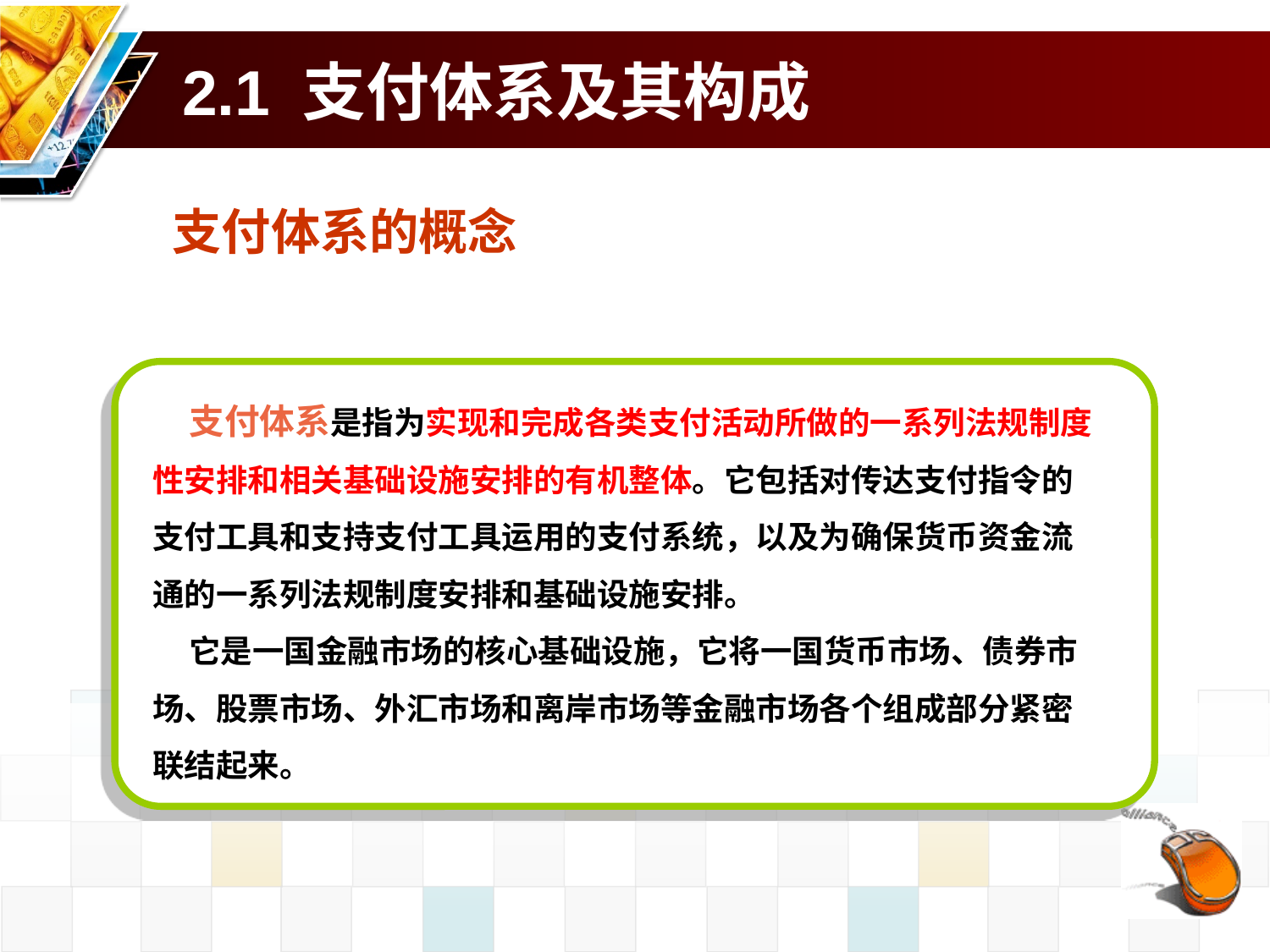

# 2.1 支付体系及其构成
支付体系的概念

    支付体系是指为实现和完成各类支付活动所做的一系列法规制度性安排和相关基础设施安排的有机整体。它包括对传达支付指令的支付工具和支持支付工具运用的支付系统，以及为确保货币资金流通的一系列法规制度安排和基础设施安排。
    它是一国金融市场的核心基础设施，它将一国货币市场、债券市场、股票市场、外汇市场和离岸市场等金融市场各个组成部分紧密联结起来。